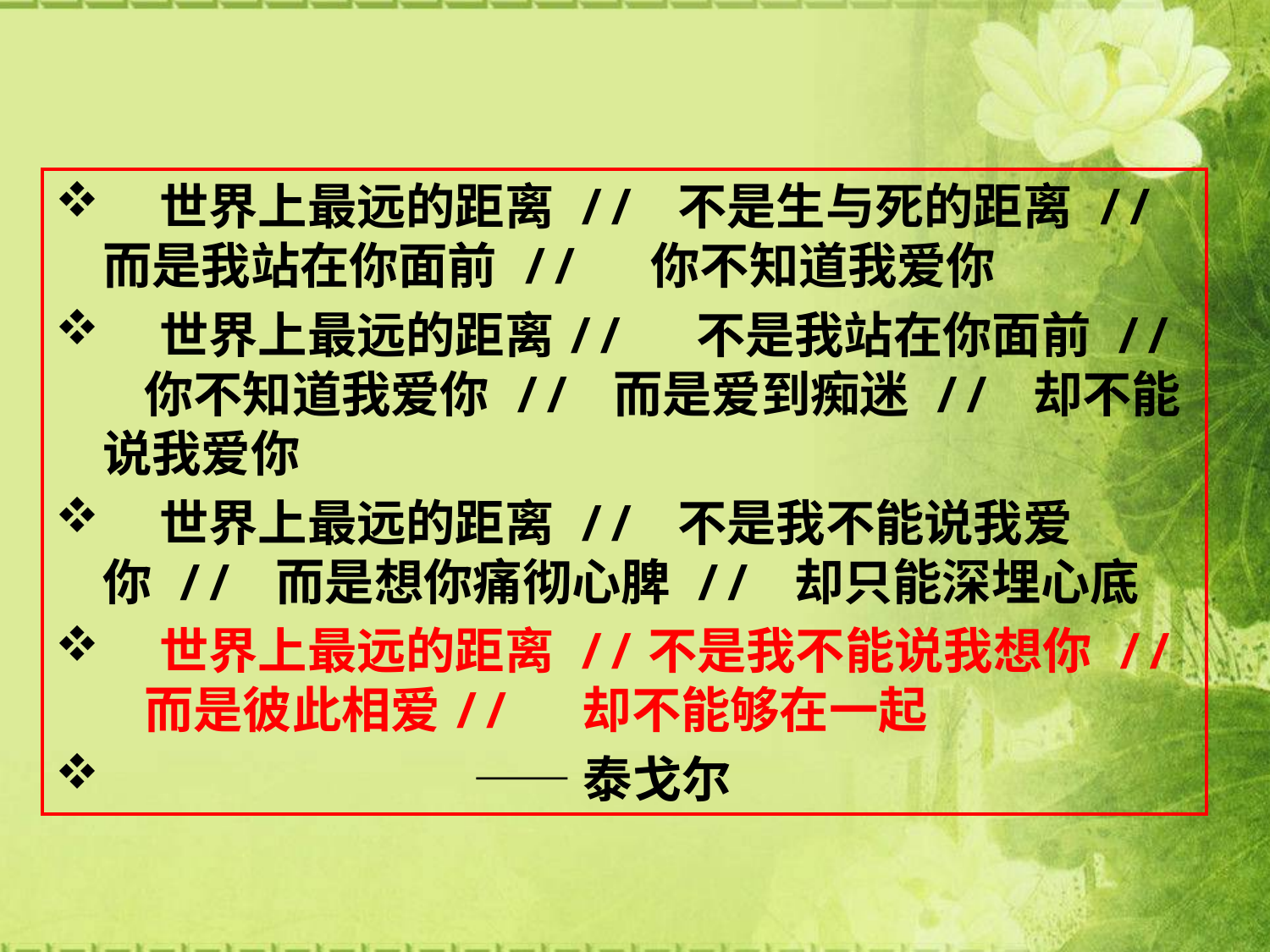

#
    世界上最远的距离 // 不是生与死的距离 //  而是我站在你面前 //  你不知道我爱你
    世界上最远的距离//  不是我站在你面前 //  你不知道我爱你 // 而是爱到痴迷 // 却不能说我爱你
    世界上最远的距离 // 不是我不能说我爱你 // 而是想你痛彻心脾 // 却只能深埋心底
    世界上最远的距离 //不是我不能说我想你 //  而是彼此相爱//  却不能够在一起
                                 ——泰戈尔